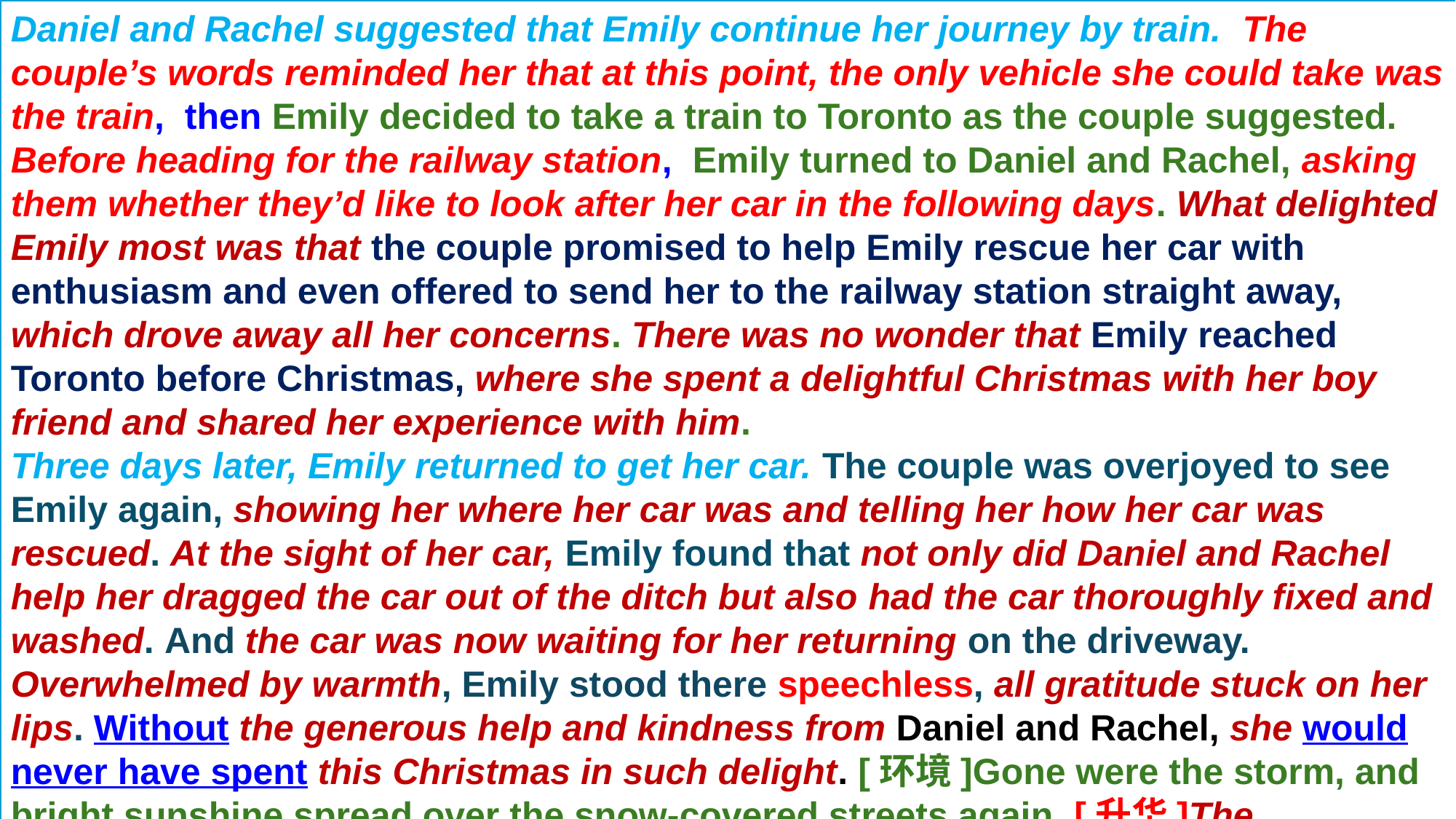

Step 5. Integrating
Daniel and Rachel suggested that Emily continue her journey by train.  The couple’s words reminded her that at this point, the only vehicle she could take was the train,  then Emily decided to take a train to Toronto as the couple suggested. Before heading for the railway station,  Emily turned to Daniel and Rachel, asking them whether they’d like to look after her car in the following days. What delighted Emily most was that the couple promised to help Emily rescue her car with enthusiasm and even offered to send her to the railway station straight away, which drove away all her concerns. There was no wonder that Emily reached Toronto before Christmas, where she spent a delightful Christmas with her boy friend and shared her experience with him.
Three days later, Emily returned to get her car. The couple was overjoyed to see Emily again, showing her where her car was and telling her how her car was rescued. At the sight of her car, Emily found that not only did Daniel and Rachel help her dragged the car out of the ditch but also had the car thoroughly fixed and washed. And the car was now waiting for her returning on the driveway. Overwhelmed by warmth, Emily stood there speechless, all gratitude stuck on her lips. Without the generous help and kindness from Daniel and Rachel, she would never have spent this Christmas in such delight. [环境]Gone were the storm, and bright sunshine spread over the snow-covered streets again. [升华]The experience also inspired Emily to reach out to people in need and spread warmth and kindness across the world.